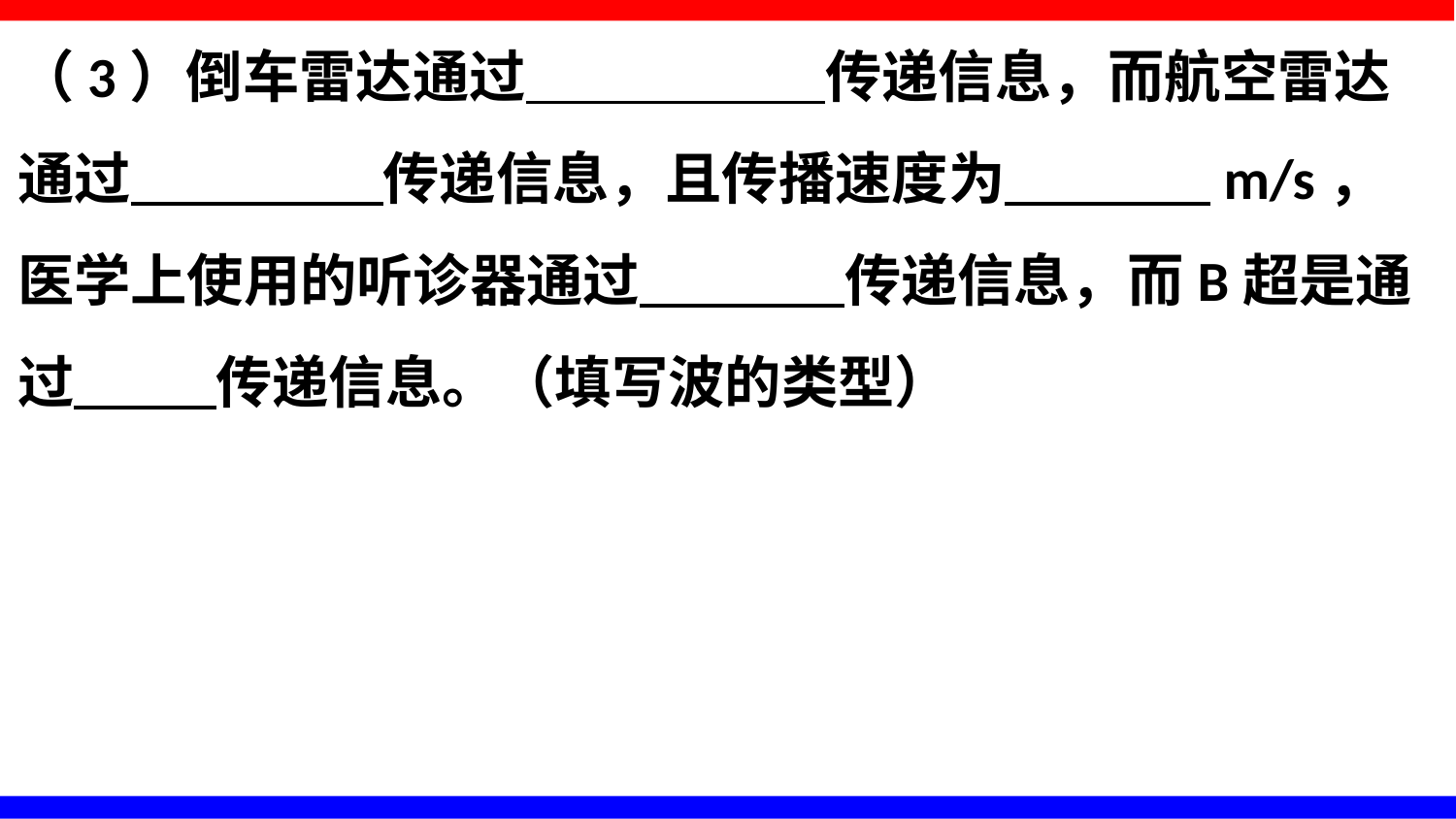

（3）倒车雷达通过                   传递信息，而航空雷达通过                传递信息，且传播速度为             m/s，医学上使用的听诊器通过             传递信息，而B超是通过         传递信息。（填写波的类型）